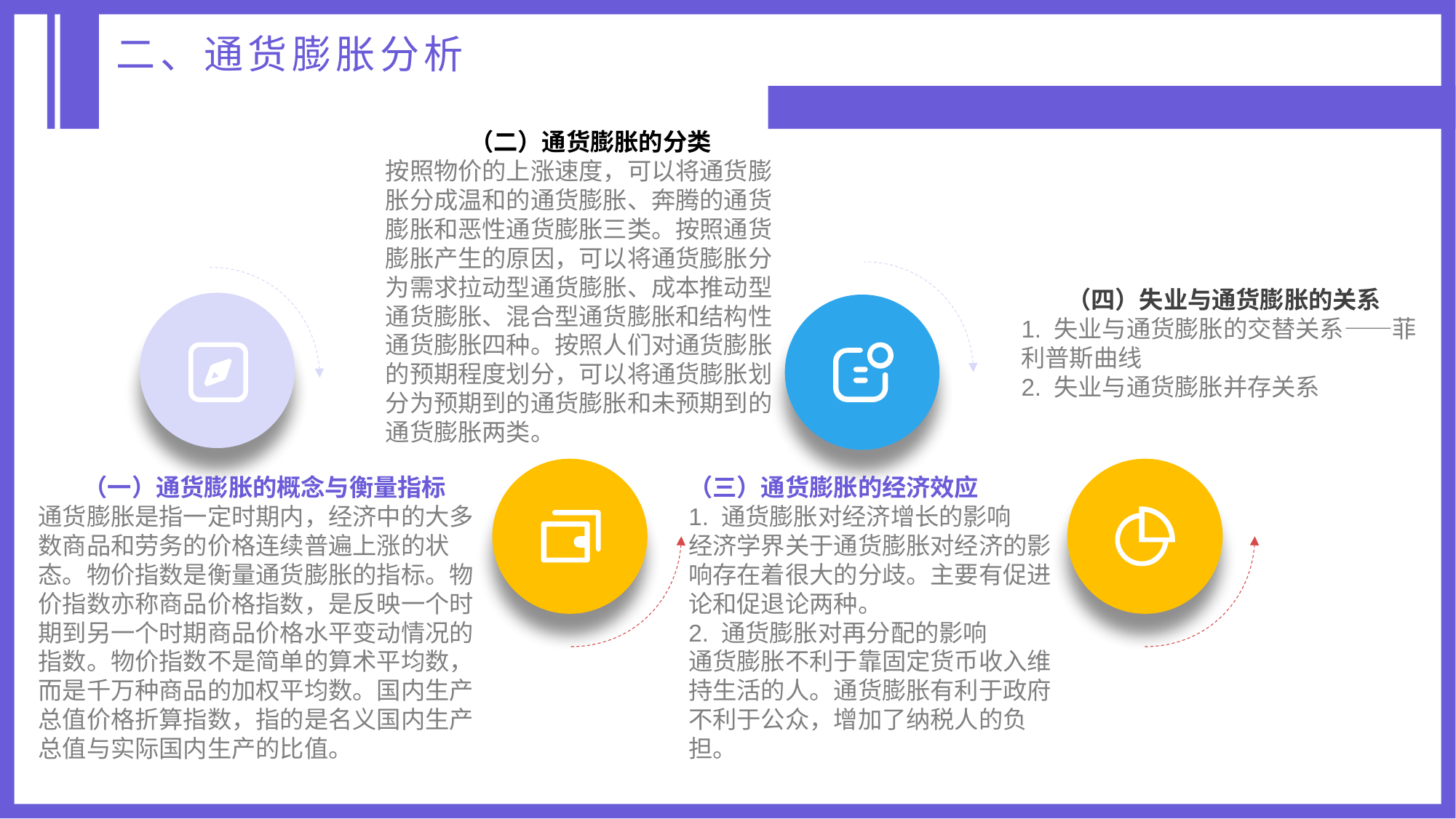

二、通货膨胀分析
（二）通货膨胀的分类
按照物价的上涨速度，可以将通货膨胀分成温和的通货膨胀、奔腾的通货膨胀和恶性通货膨胀三类。按照通货膨胀产生的原因，可以将通货膨胀分为需求拉动型通货膨胀、成本推动型通货膨胀、混合型通货膨胀和结构性通货膨胀四种。按照人们对通货膨胀的预期程度划分，可以将通货膨胀划分为预期到的通货膨胀和未预期到的通货膨胀两类。

（四）失业与通货膨胀的关系
1. 失业与通货膨胀的交替关系——菲利普斯曲线
2. 失业与通货膨胀并存关系

（一）通货膨胀的概念与衡量指标
通货膨胀是指一定时期内，经济中的大多数商品和劳务的价格连续普遍上涨的状态。物价指数是衡量通货膨胀的指标。物价指数亦称商品价格指数，是反映一个时期到另一个时期商品价格水平变动情况的指数。物价指数不是简单的算术平均数，而是千万种商品的加权平均数。国内生产总值价格折算指数，指的是名义国内生产总值与实际国内生产的比值。
（三）通货膨胀的经济效应
1. 通货膨胀对经济增长的影响
经济学界关于通货膨胀对经济的影响存在着很大的分歧。主要有促进论和促退论两种。
2. 通货膨胀对再分配的影响
通货膨胀不利于靠固定货币收入维持生活的人。通货膨胀有利于政府不利于公众，增加了纳税人的负担。